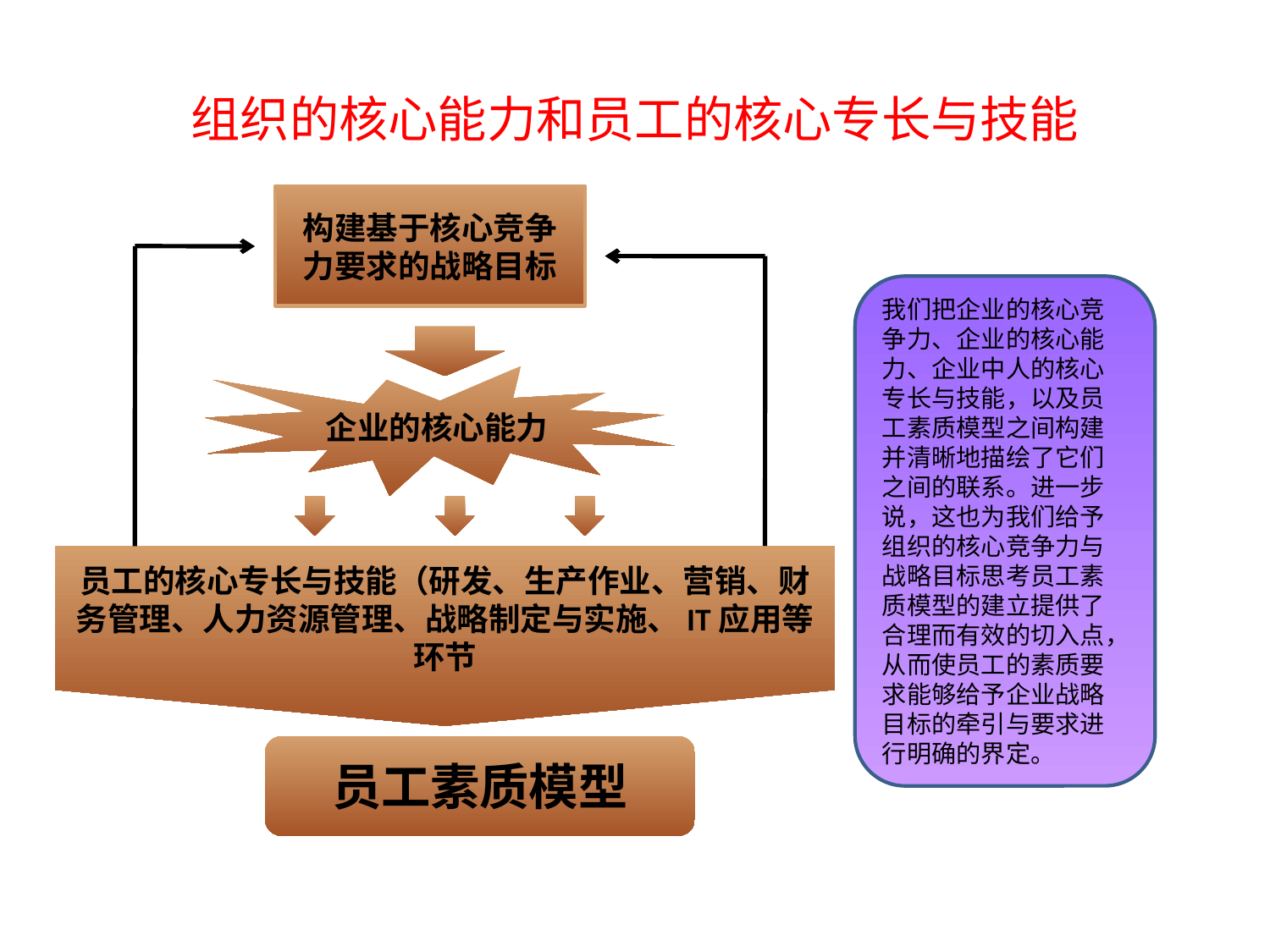

# 组织的核心能力和员工的核心专长与技能
构建基于核心竞争力要求的战略目标
我们把企业的核心竞争力、企业的核心能力、企业中人的核心专长与技能，以及员工素质模型之间构建并清晰地描绘了它们之间的联系。进一步说，这也为我们给予组织的核心竞争力与战略目标思考员工素质模型的建立提供了合理而有效的切入点，从而使员工的素质要求能够给予企业战略目标的牵引与要求进行明确的界定。

企业的核心能力

员工的核心专长与技能（研发、生产作业、营销、财务管理、人力资源管理、战略制定与实施、IT应用等环节
员工素质模型